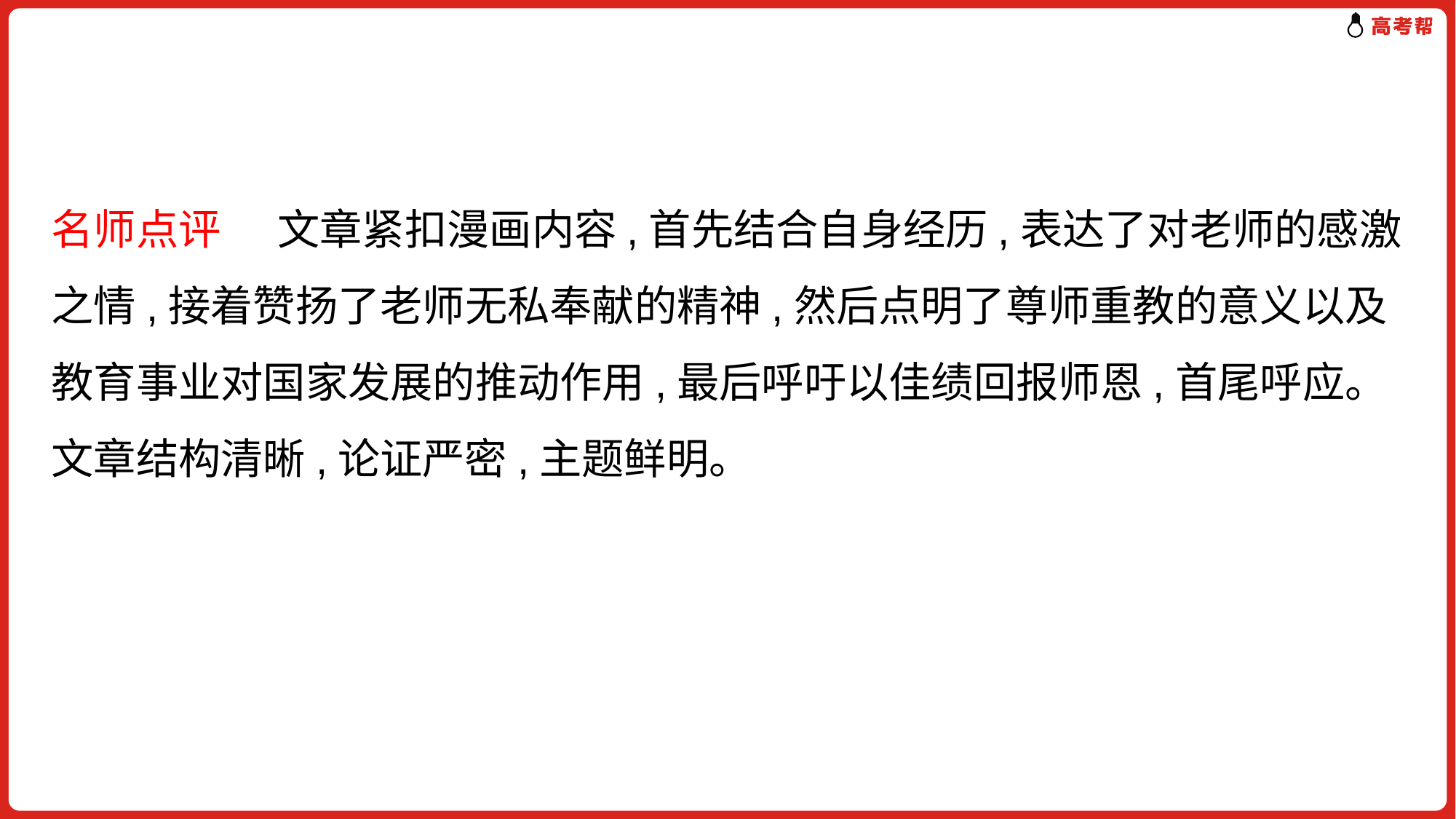

名师点评      文章紧扣漫画内容,首先结合自身经历,表达了对老师的感激之情,接着赞扬了老师无私奉献的精神,然后点明了尊师重教的意义以及教育事业对国家发展的推动作用,最后呼吁以佳绩回报师恩,首尾呼应。文章结构清晰,论证严密,主题鲜明。